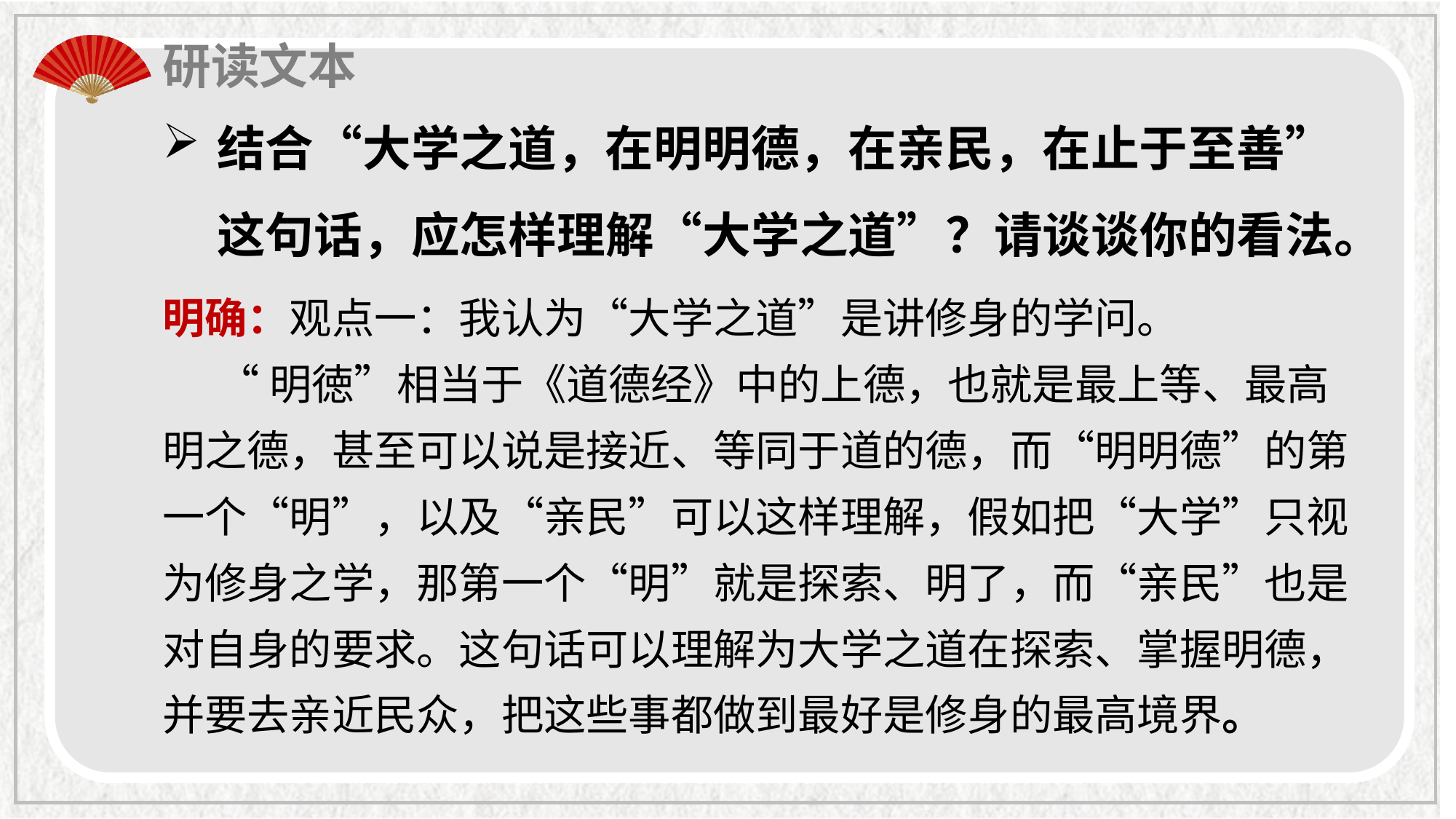

研读文本
结合“大学之道，在明明德，在亲民，在止于至善”这句话，应怎样理解“大学之道”？请谈谈你的看法。
明确：观点一：我认为“大学之道”是讲修身的学问。
“明徳”相当于《道德经》中的上德，也就是最上等、最高明之德，甚至可以说是接近、等同于道的德，而“明明德”的第一个“明”，以及“亲民”可以这样理解，假如把“大学”只视为修身之学，那第一个“明”就是探索、明了，而“亲民”也是对自身的要求。这句话可以理解为大学之道在探索、掌握明德，并要去亲近民众，把这些事都做到最好是修身的最高境界。